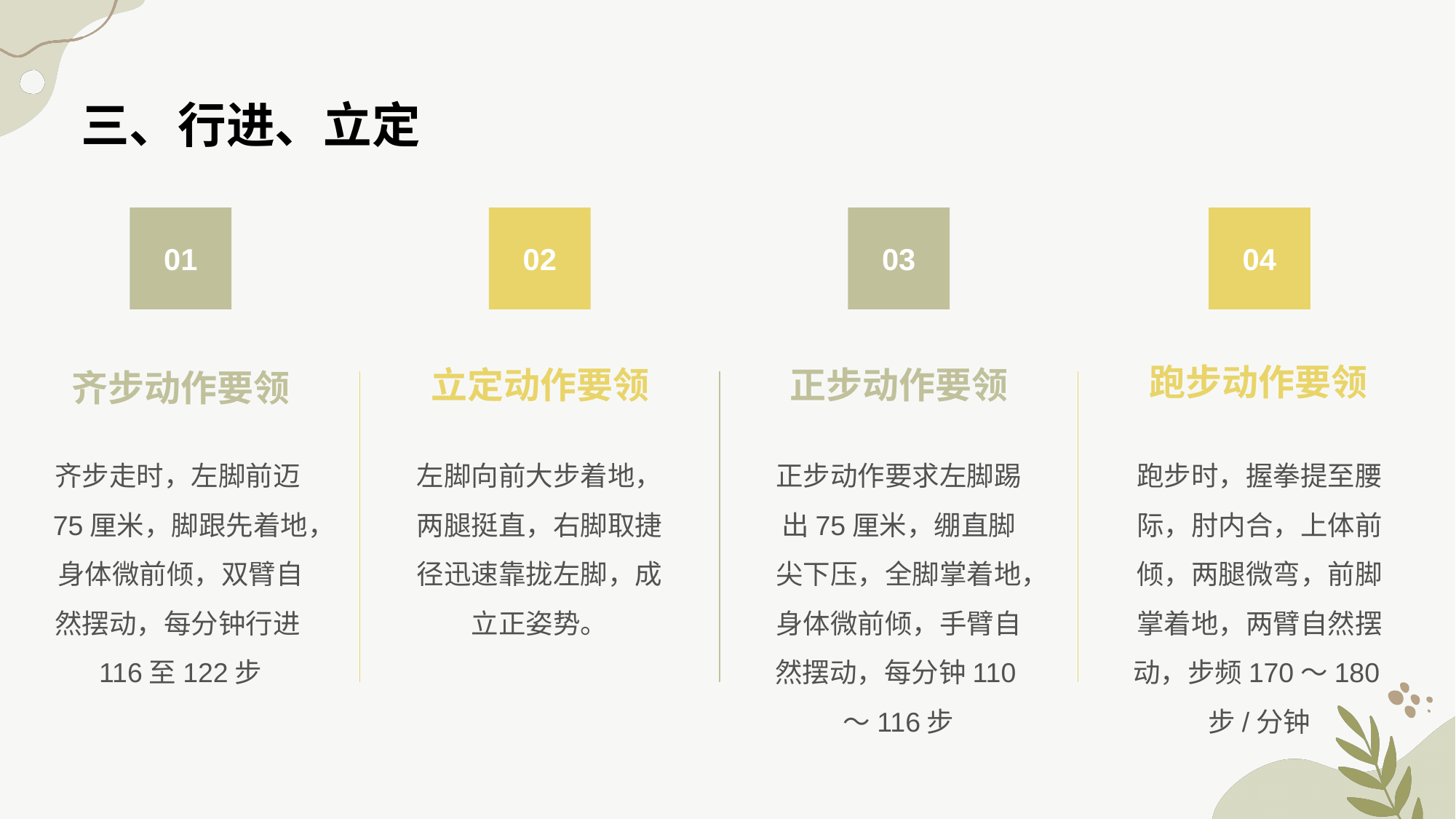

# 三、行进、立定
01
02
03
04
跑步动作要领
立定动作要领
正步动作要领
齐步动作要领
齐步走时，左脚前迈75厘米，脚跟先着地，身体微前倾，双臂自然摆动，每分钟行进116至122步
左脚向前大步着地，两腿挺直，右脚取捷径迅速靠拢左脚，成立正姿势。
正步动作要求左脚踢出75厘米，绷直脚尖下压，全脚掌着地，身体微前倾，手臂自然摆动，每分钟110～116步
跑步时，握拳提至腰际，肘内合，上体前倾，两腿微弯，前脚掌着地，两臂自然摆动，步频170～180步/分钟